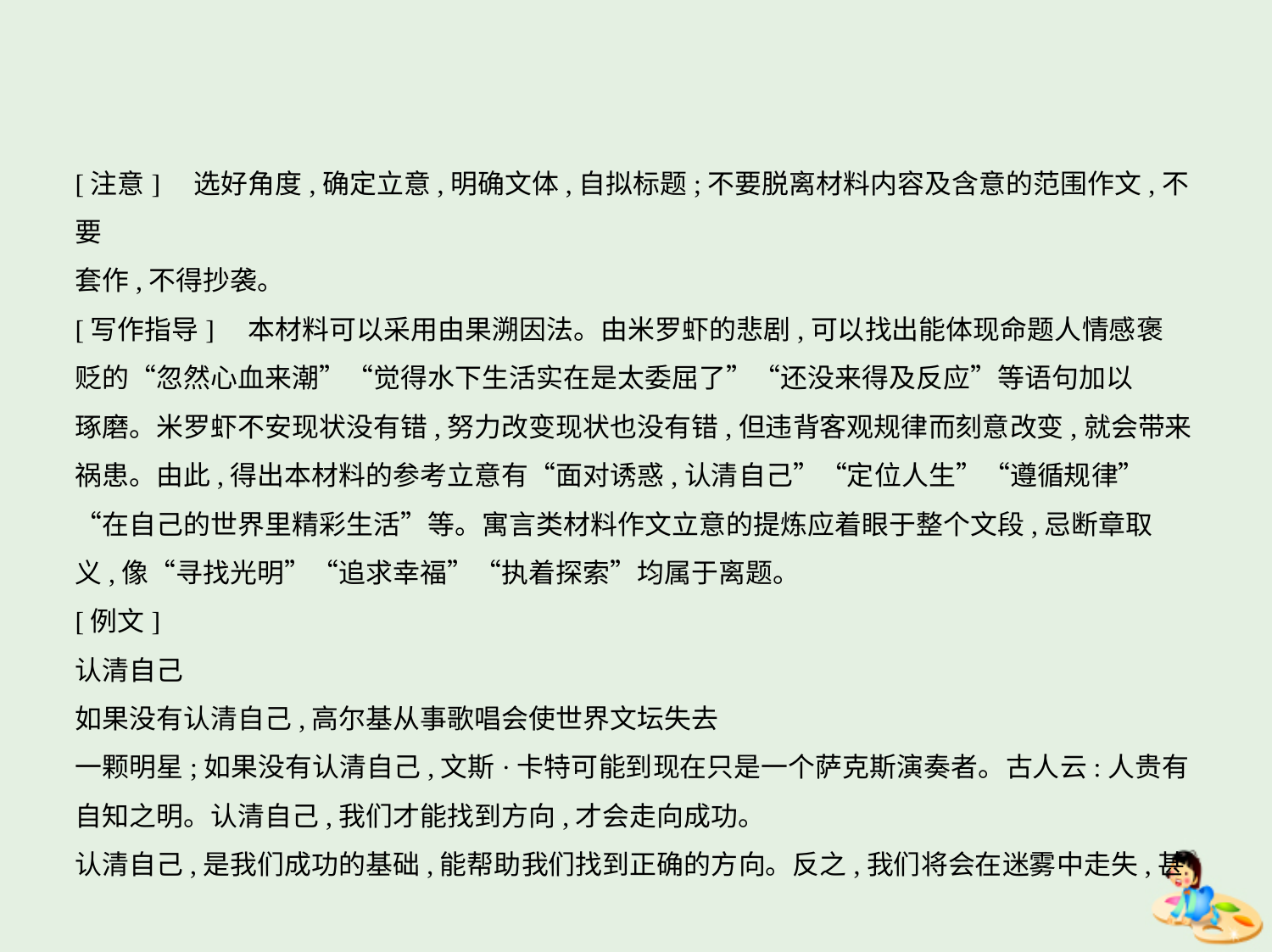

[注意]　选好角度,确定立意,明确文体,自拟标题;不要脱离材料内容及含意的范围作文,不要
套作,不得抄袭。
[写作指导]　本材料可以采用由果溯因法。由米罗虾的悲剧,可以找出能体现命题人情感褒
贬的“忽然心血来潮”“觉得水下生活实在是太委屈了”“还没来得及反应”等语句加以
琢磨。米罗虾不安现状没有错,努力改变现状也没有错,但违背客观规律而刻意改变,就会带来
祸患。由此,得出本材料的参考立意有“面对诱惑,认清自己”“定位人生”“遵循规律”
“在自己的世界里精彩生活”等。寓言类材料作文立意的提炼应着眼于整个文段,忌断章取
义,像“寻找光明”“追求幸福”“执着探索”均属于离题。
[例文]
认清自己
如果没有认清自己,高尔基从事歌唱会使世界文坛失去
一颗明星;如果没有认清自己,文斯·卡特可能到现在只是一个萨克斯演奏者。古人云:人贵有
自知之明。认清自己,我们才能找到方向,才会走向成功。
认清自己,是我们成功的基础,能帮助我们找到正确的方向。反之,我们将会在迷雾中走失,甚